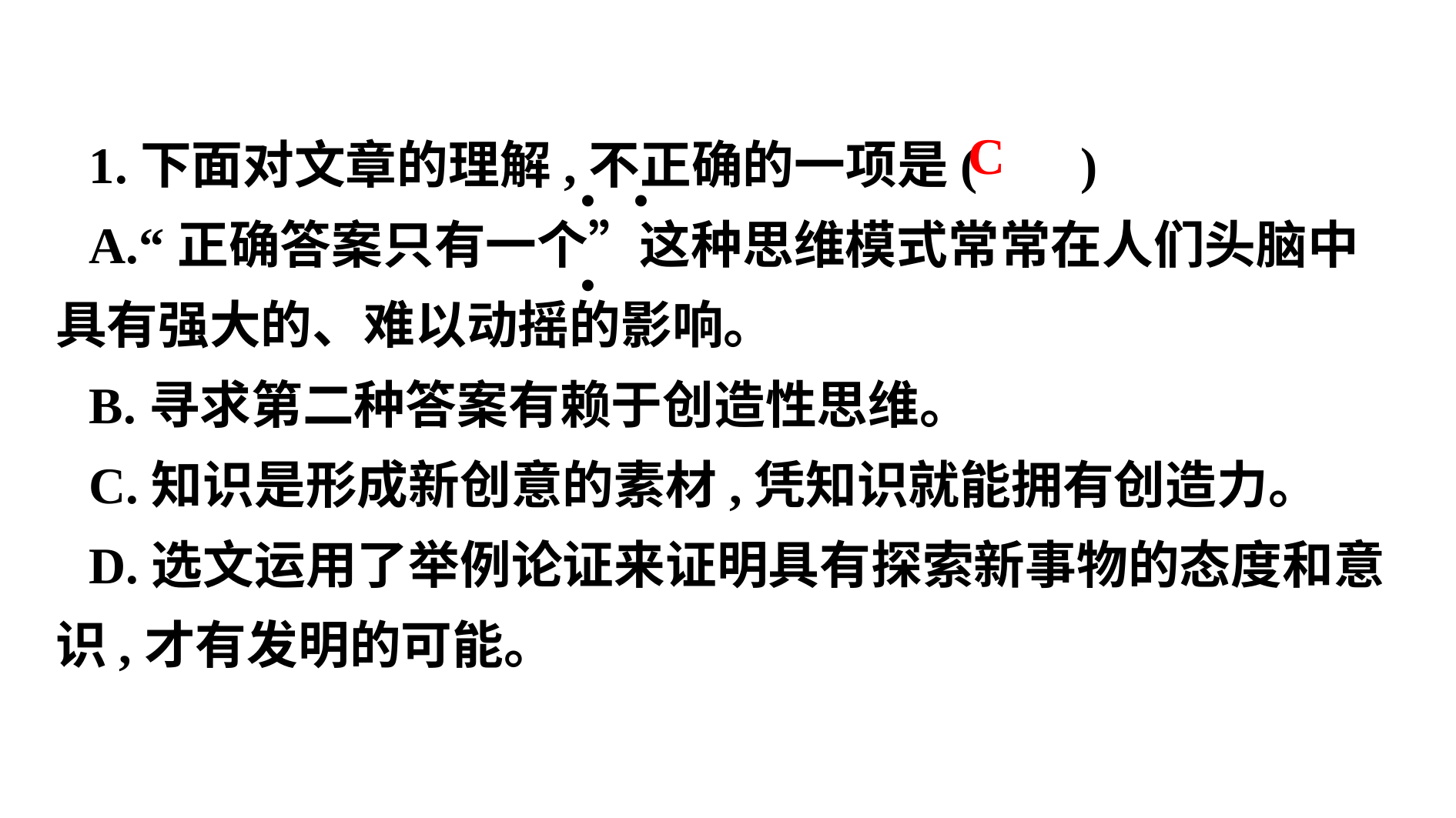

1.下面对文章的理解,不正确的一项是(        )
A.“正确答案只有一个”这种思维模式常常在人们头脑中具有强大的、难以动摇的影响。
B.寻求第二种答案有赖于创造性思维。
C.知识是形成新创意的素材,凭知识就能拥有创造力。
D.选文运用了举例论证来证明具有探索新事物的态度和意识,才有发明的可能。

   C
.  .  .